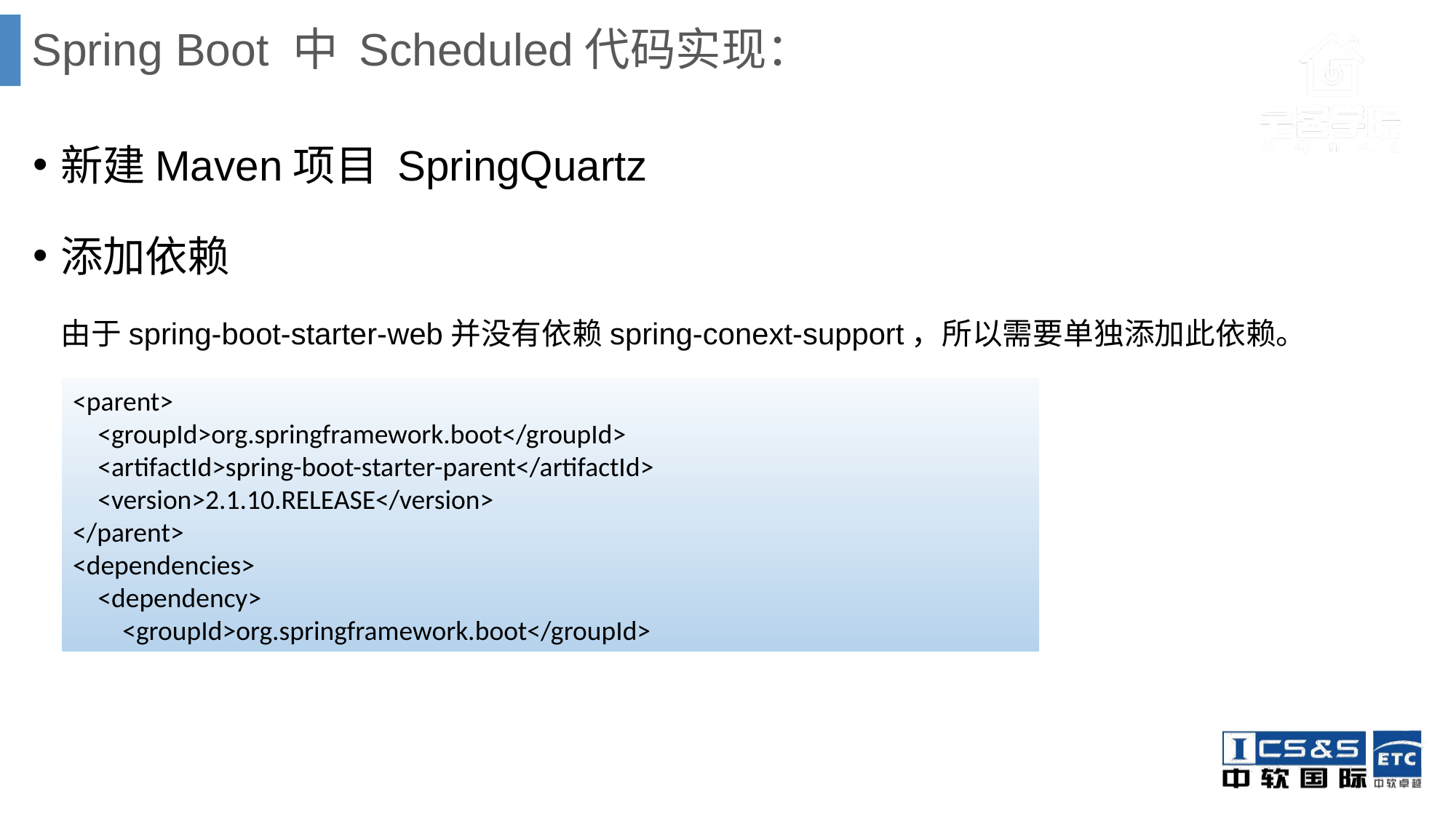

# Spring Boot 中 Scheduled代码实现：
新建Maven项目 SpringQuartz
添加依赖
   由于spring-boot-starter-web并没有依赖spring-conext-support，所以需要单独添加此依赖。

<parent>
    <groupId>org.springframework.boot</groupId>
    <artifactId>spring-boot-starter-parent</artifactId>
    <version>2.1.10.RELEASE</version>
</parent>
<dependencies>
    <dependency>
        <groupId>org.springframework.boot</groupId>